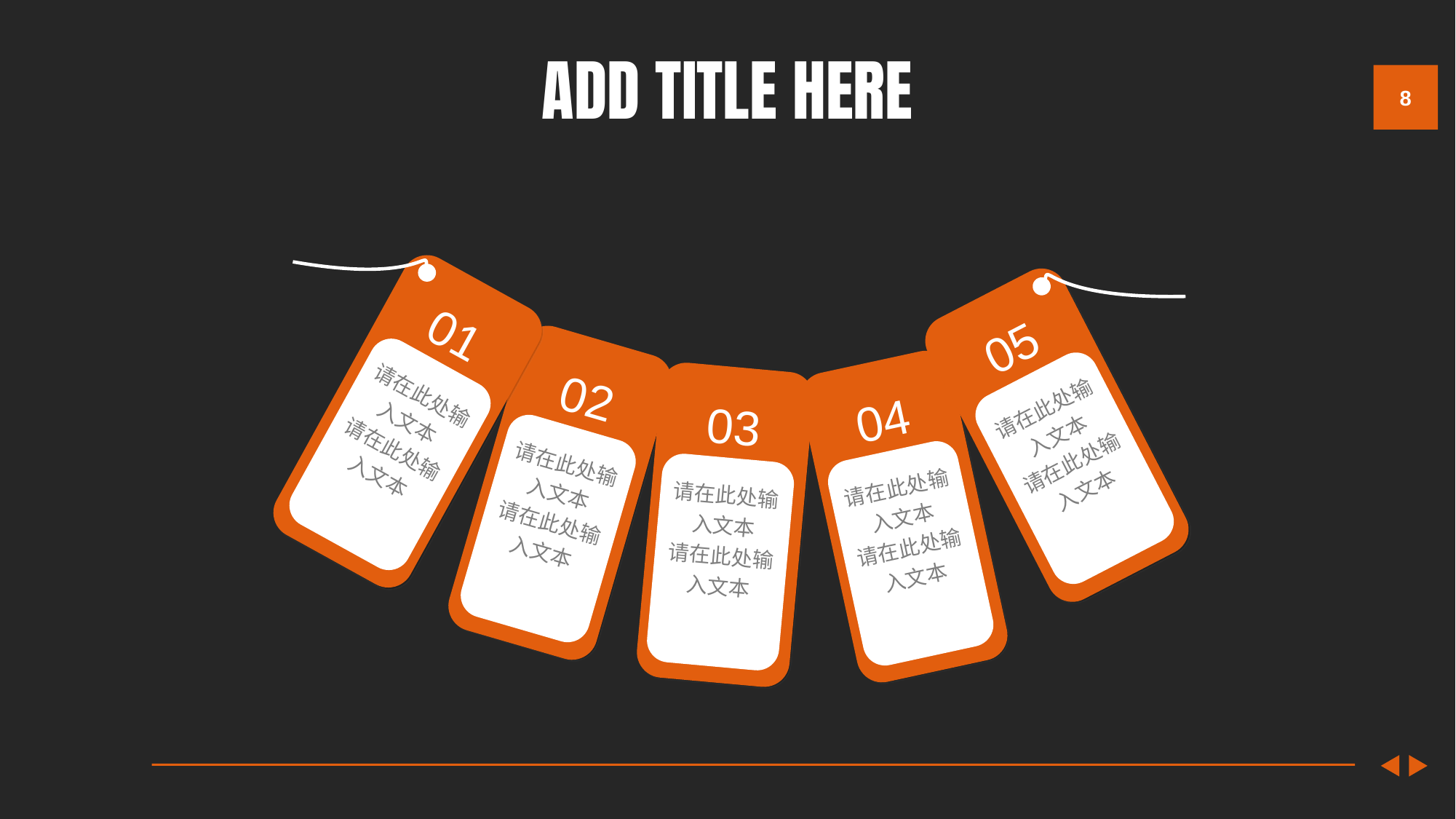

# ADD TITLE HERE

01

05

02
请在此处输入文本
请在此处输入文本
04
请在此处输入文本
请在此处输入文本
03
请在此处输入文本
请在此处输入文本
请在此处输入文本
请在此处输入文本
请在此处输入文本
请在此处输入文本